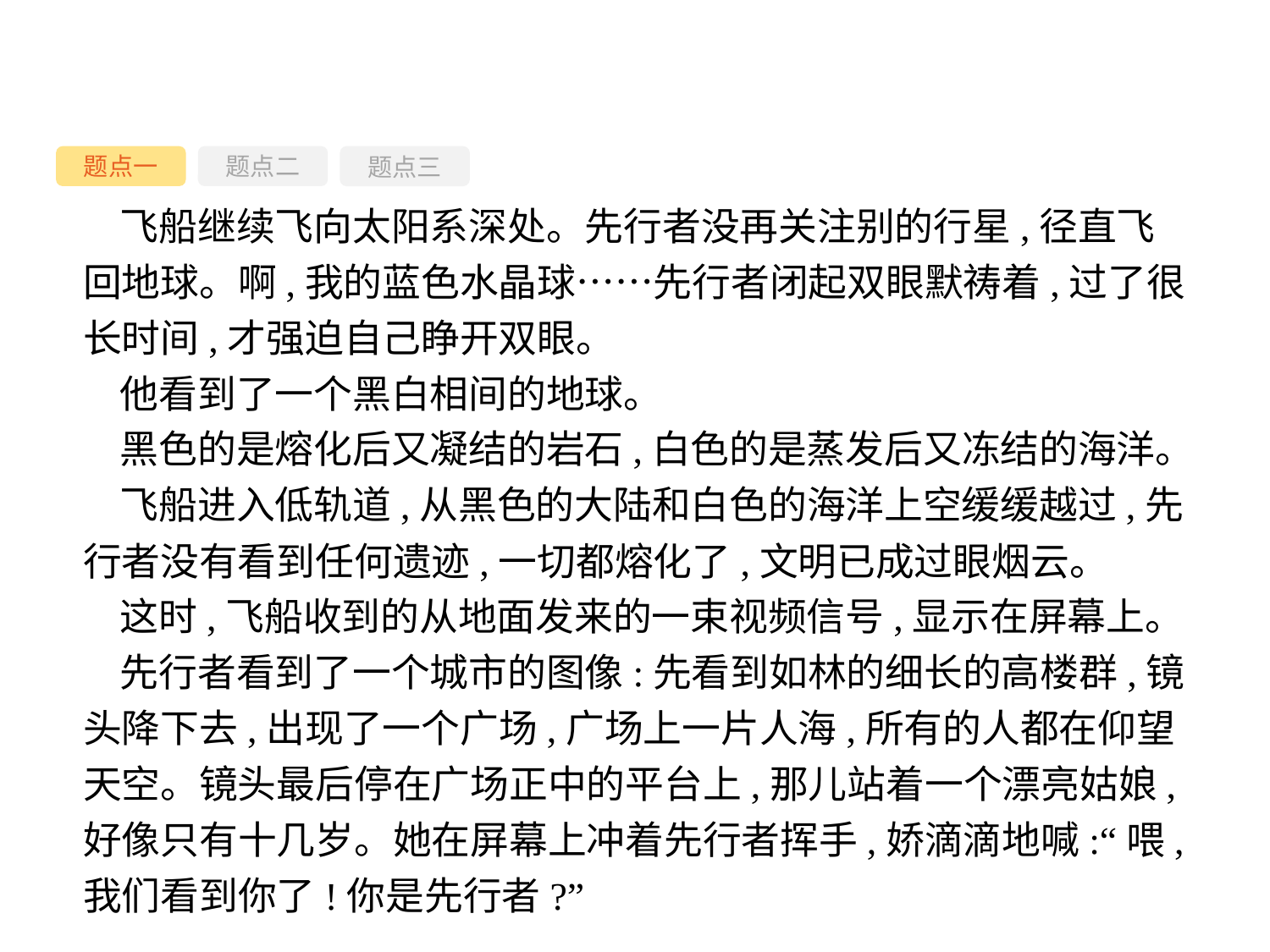

题点一
题点三
题点二
飞船继续飞向太阳系深处。先行者没再关注别的行星,径直飞回地球。啊,我的蓝色水晶球……先行者闭起双眼默祷着,过了很长时间,才强迫自己睁开双眼。
他看到了一个黑白相间的地球。
黑色的是熔化后又凝结的岩石,白色的是蒸发后又冻结的海洋。
飞船进入低轨道,从黑色的大陆和白色的海洋上空缓缓越过,先行者没有看到任何遗迹,一切都熔化了,文明已成过眼烟云。
这时,飞船收到的从地面发来的一束视频信号,显示在屏幕上。
先行者看到了一个城市的图像:先看到如林的细长的高楼群,镜头降下去,出现了一个广场,广场上一片人海,所有的人都在仰望天空。镜头最后停在广场正中的平台上,那儿站着一个漂亮姑娘,好像只有十几岁。她在屏幕上冲着先行者挥手,娇滴滴地喊:“喂,我们看到你了!你是先行者?”
-53-